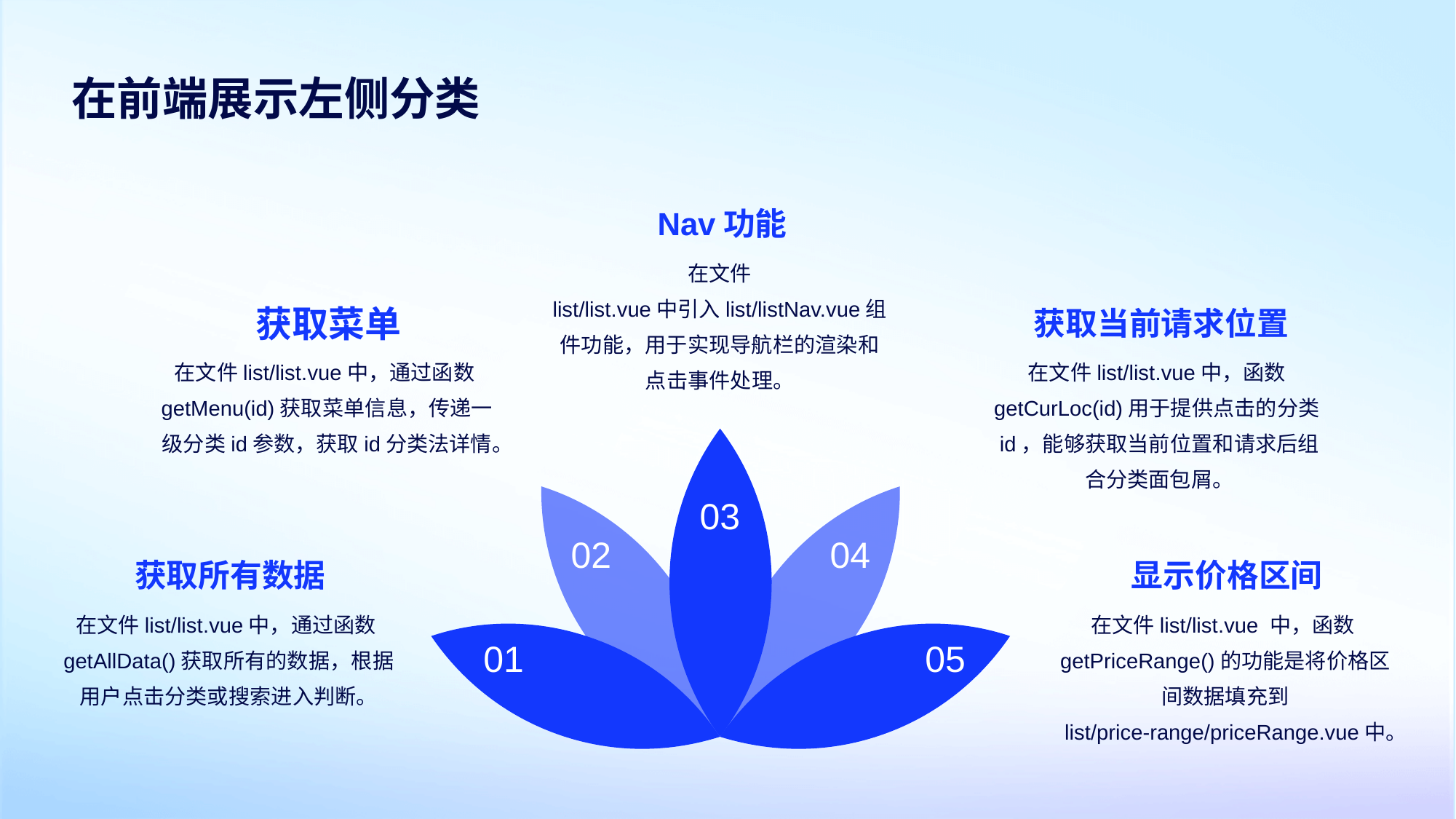

在前端展示左侧分类
Nav功能
在文件 list/list.vue中引入list/listNav.vue组件功能，用于实现导航栏的渲染和点击事件处理。
获取菜单
获取当前请求位置
在文件list/list.vue中，通过函数getMenu(id)获取菜单信息，传递一级分类id参数，获取id分类法详情。
在文件list/list.vue中，函数getCurLoc(id)用于提供点击的分类id，能够获取当前位置和请求后组合分类面包屑。

03

02
04
获取所有数据
显示价格区间
在文件list/list.vue中，通过函数getAllData()获取所有的数据，根据用户点击分类或搜索进入判断。
在文件list/list.vue 中，函数getPriceRange()的功能是将价格区间数据填充到 list/price-range/priceRange.vue中。

01
05